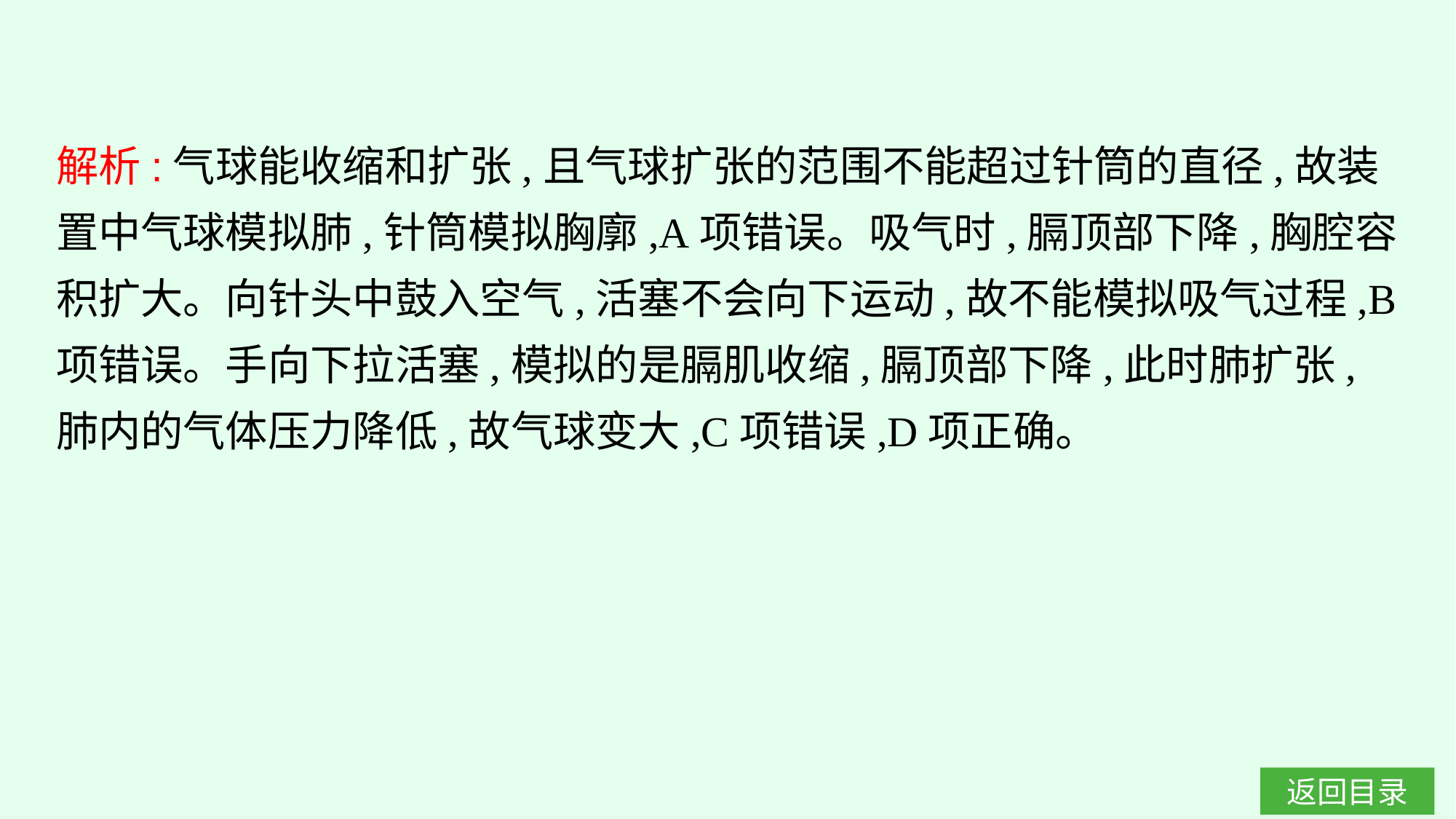

解析:气球能收缩和扩张,且气球扩张的范围不能超过针筒的直径,故装置中气球模拟肺,针筒模拟胸廓,A项错误。吸气时,膈顶部下降,胸腔容积扩大。向针头中鼓入空气,活塞不会向下运动,故不能模拟吸气过程,B项错误。手向下拉活塞,模拟的是膈肌收缩,膈顶部下降,此时肺扩张,肺内的气体压力降低,故气球变大,C项错误,D项正确。